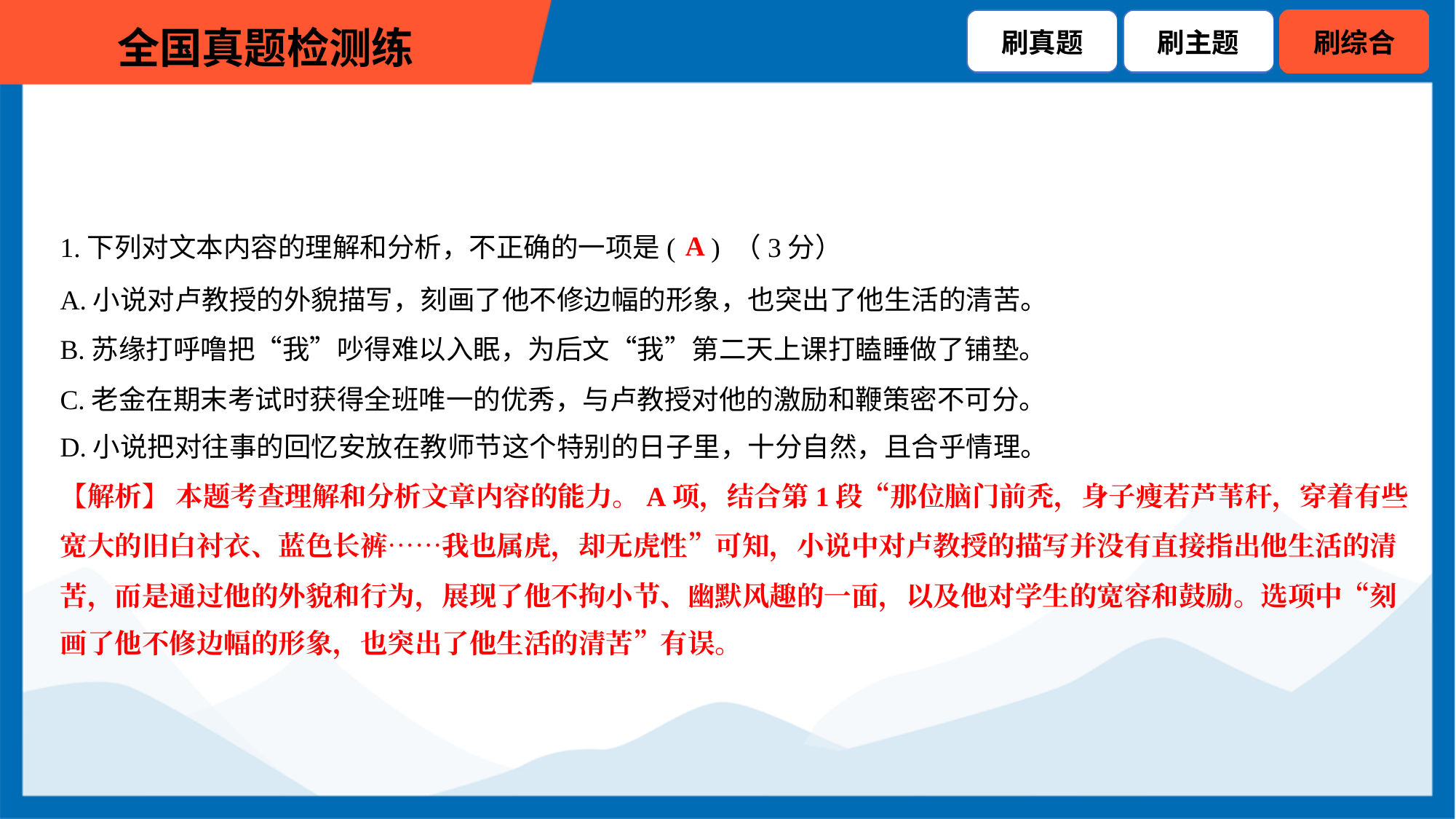

A
1.下列对文本内容的理解和分析，不正确的一项是(     ) （3分）
A.小说对卢教授的外貌描写，刻画了他不修边幅的形象，也突出了他生活的清苦。
B.苏缘打呼噜把“我”吵得难以入眠，为后文“我”第二天上课打瞌睡做了铺垫。
C.老金在期末考试时获得全班唯一的优秀，与卢教授对他的激励和鞭策密不可分。
D.小说把对往事的回忆安放在教师节这个特别的日子里，十分自然，且合乎情理。
【解析】 本题考查理解和分析文章内容的能力。A项，结合第1段“那位脑门前秃，身子瘦若芦苇秆，穿着有些
宽大的旧白衬衣、蓝色长裤……我也属虎，却无虎性”可知，小说中对卢教授的描写并没有直接指出他生活的清
苦，而是通过他的外貌和行为，展现了他不拘小节、幽默风趣的一面，以及他对学生的宽容和鼓励。选项中“刻
画了他不修边幅的形象，也突出了他生活的清苦”有误。